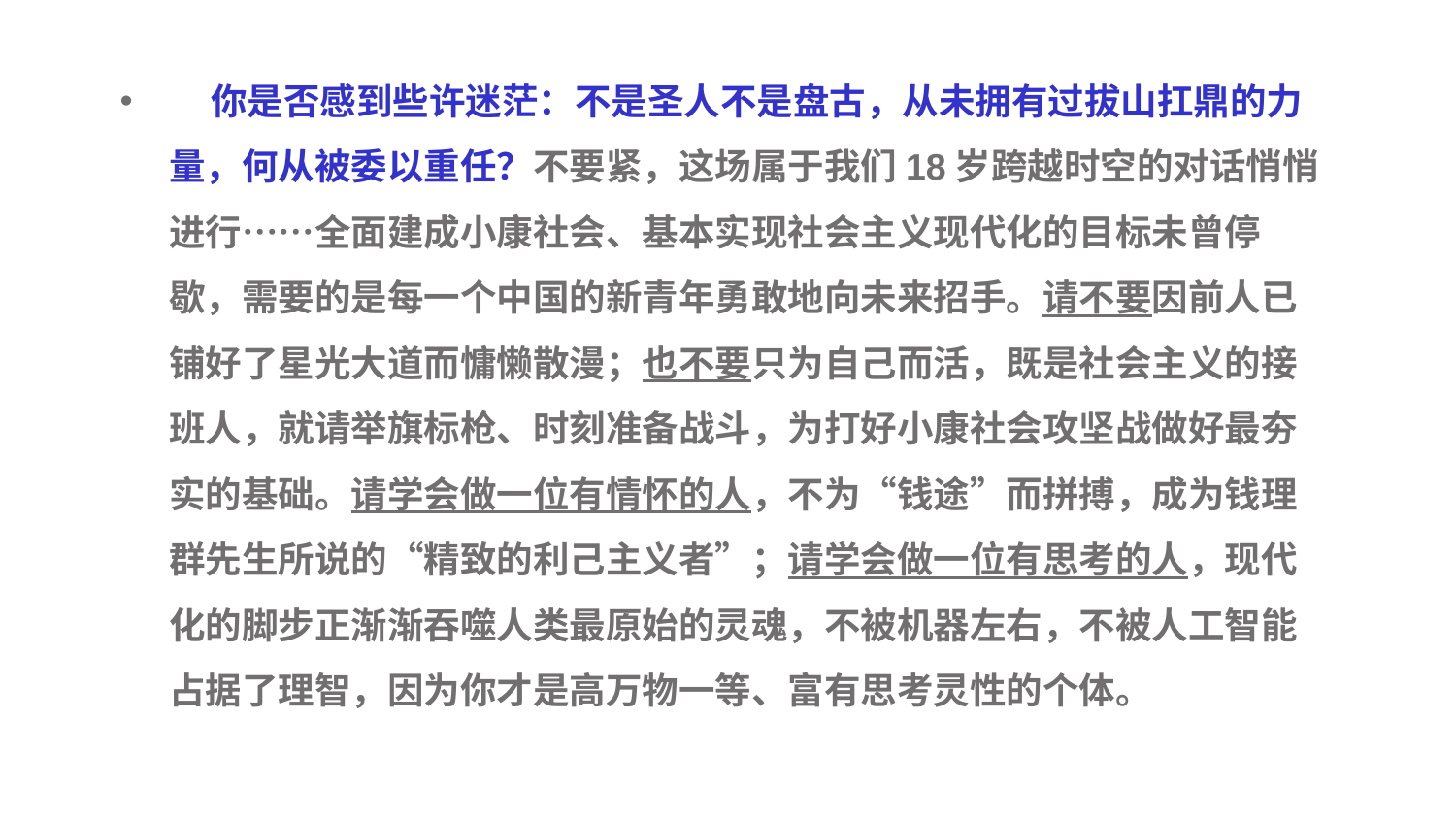

你是否感到些许迷茫：不是圣人不是盘古，从未拥有过拔山扛鼎的力量，何从被委以重任？不要紧，这场属于我们18岁跨越时空的对话悄悄进行……全面建成小康社会、基本实现社会主义现代化的目标未曾停歇，需要的是每一个中国的新青年勇敢地向未来招手。请不要因前人已铺好了星光大道而慵懒散漫；也不要只为自己而活，既是社会主义的接班人，就请举旗标枪、时刻准备战斗，为打好小康社会攻坚战做好最夯实的基础。请学会做一位有情怀的人，不为“钱途”而拼搏，成为钱理群先生所说的“精致的利己主义者”；请学会做一位有思考的人，现代化的脚步正渐渐吞噬人类最原始的灵魂，不被机器左右，不被人工智能占据了理智，因为你才是高万物一等、富有思考灵性的个体。